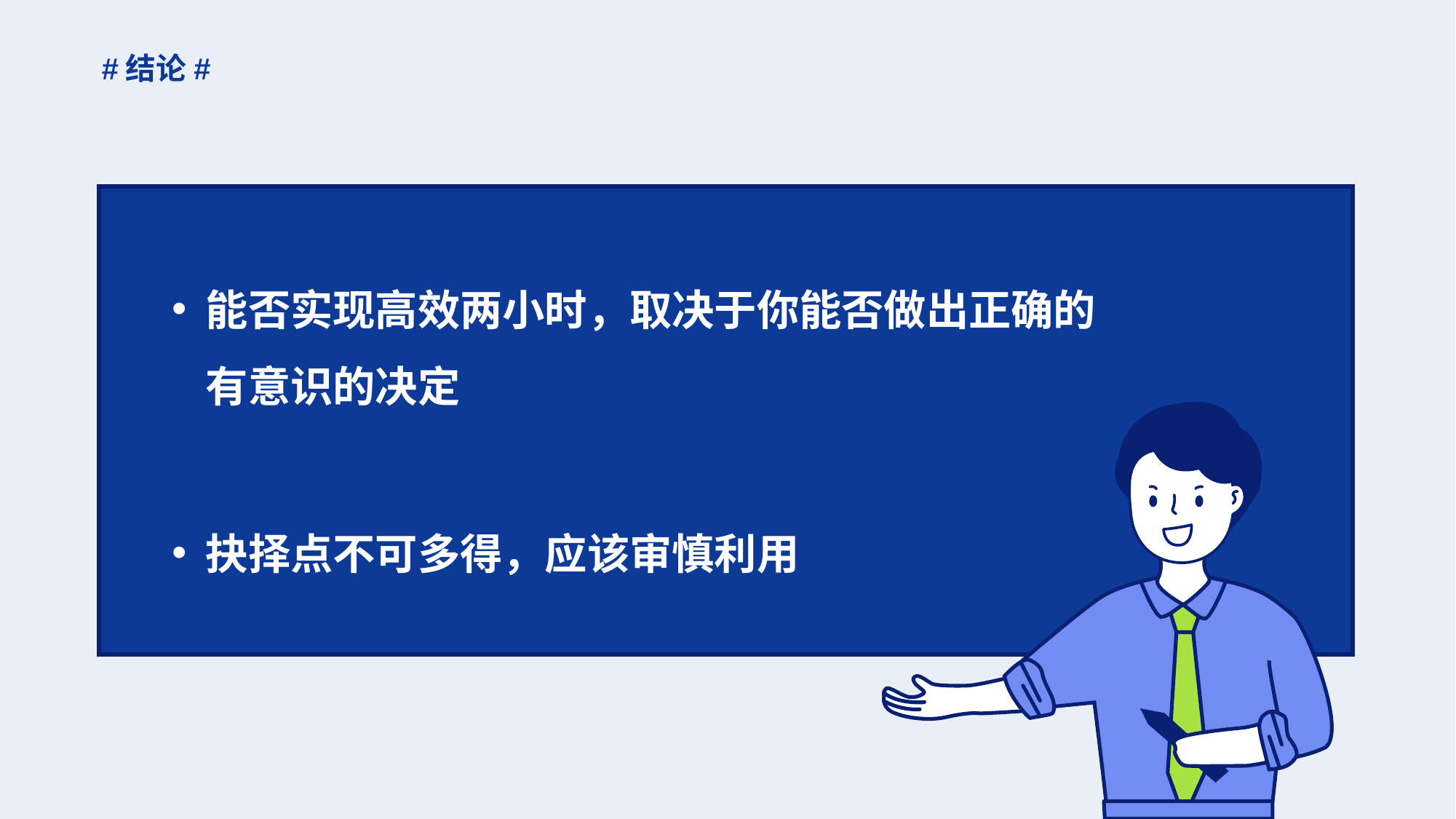

#结论#

能否实现高效两小时，取决于你能否做出正确的有意识的决定

抉择点不可多得，应该审慎利用